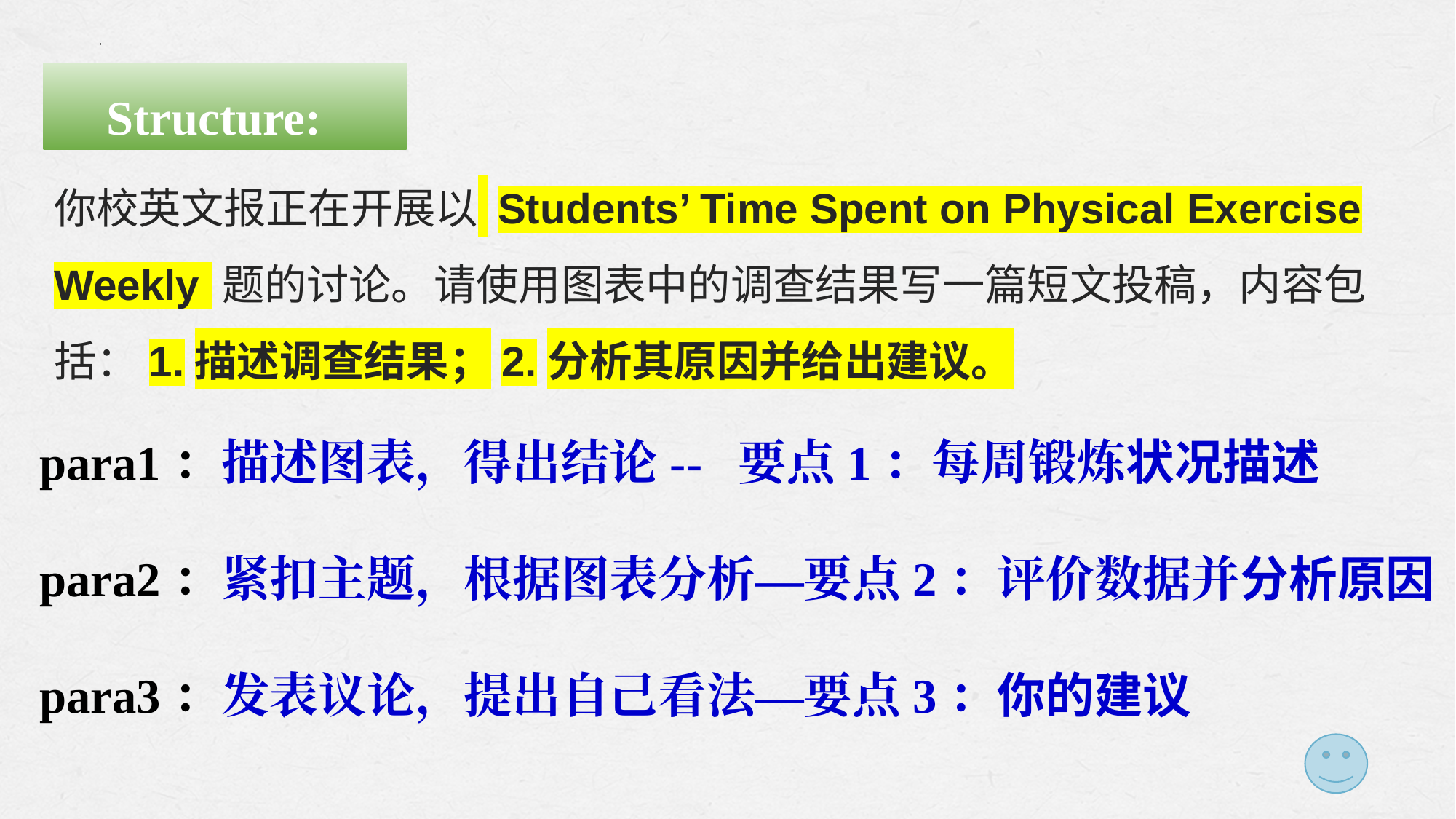

Structure:
你校英文报正在开展以 Students’ Time Spent on Physical Exercise Weekly 题的讨论。请使用图表中的调查结果写一篇短文投稿，内容包括：1.描述调查结果；2.分析其原因并给出建议。
 para1：描述图表，得出结论--  要点1：每周锻炼状况描述

 para2：紧扣主题，根据图表分析—要点2：评价数据并分析原因

 para3：发表议论，提出自己看法—要点3：你的建议